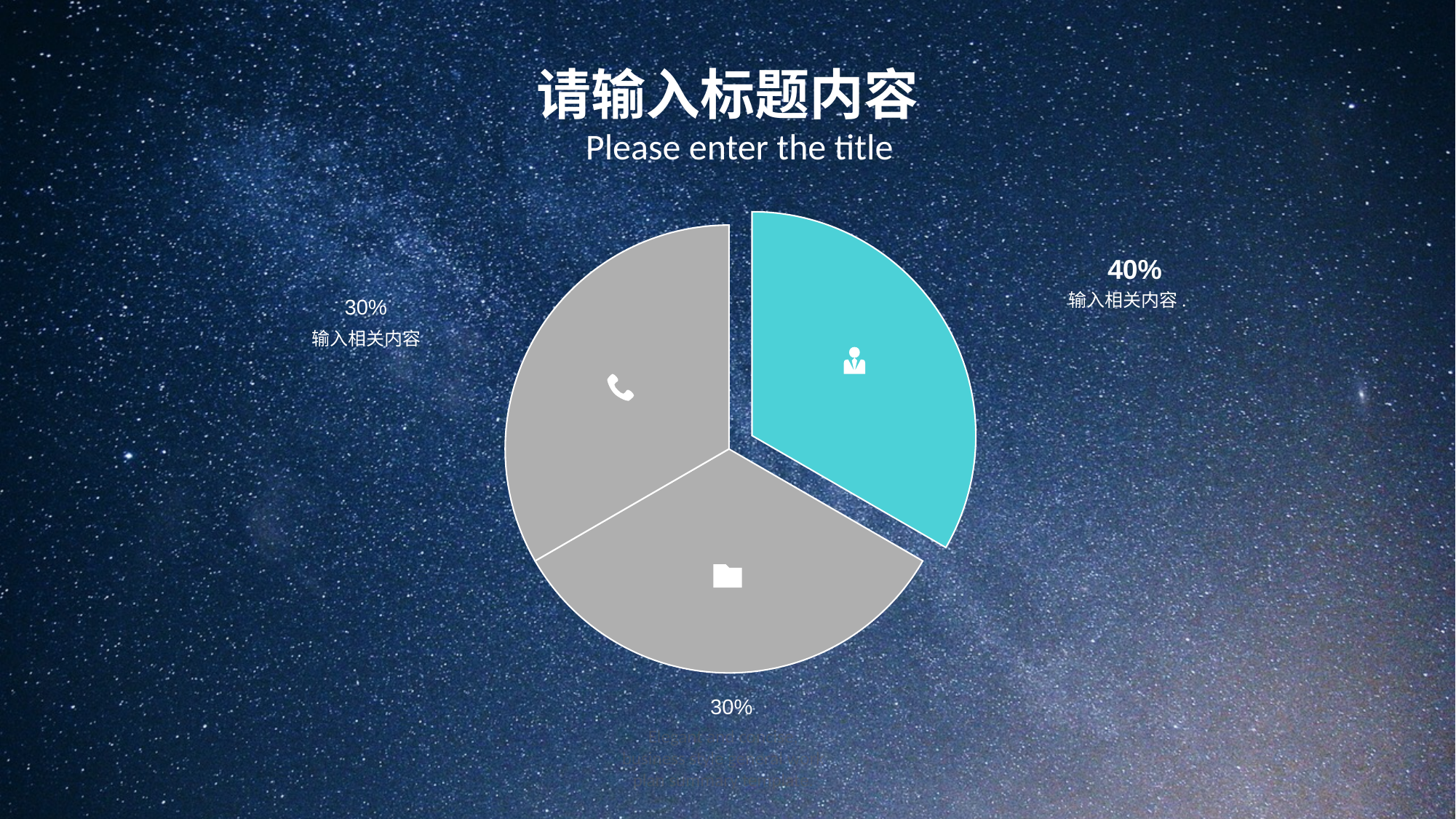

请输入标题内容
Please enter the title

40%
输入相关内容.
30%
输入相关内容

30%
Elegant and concise, business style general work plan summary template.